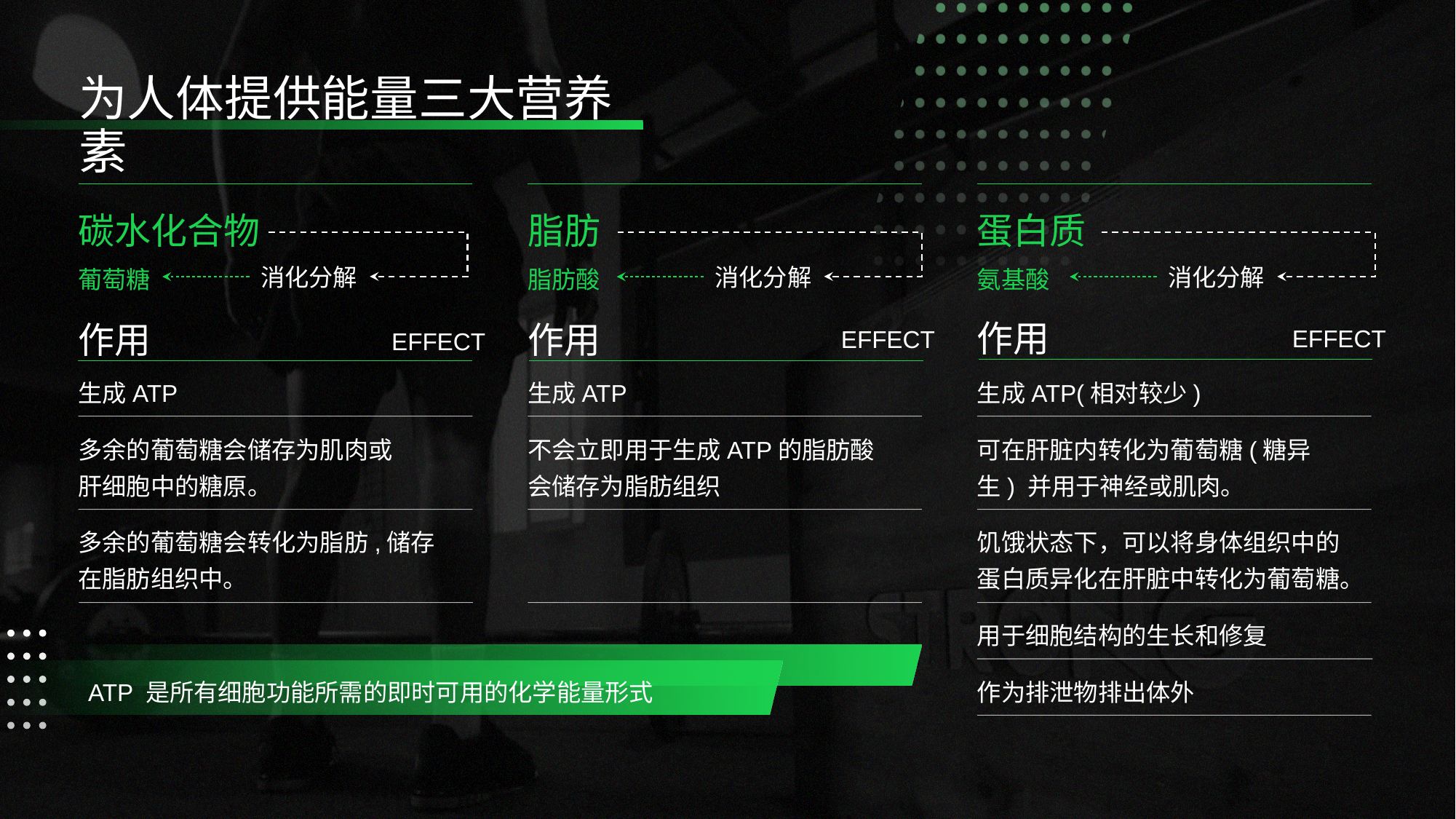

为人体提供能量三大营养素
碳水化合物
脂肪
蛋白质

消化分解
消化分解
消化分解
葡萄糖
脂肪酸
氨基酸
作用
作用
作用
EFFECT
EFFECT
EFFECT
生成ATP
生成ATP
生成ATP(相对较少)
多余的葡萄糖会储存为肌肉或肝细胞中的糖原。
不会立即用于生成ATP的脂肪酸会储存为脂肪组织
可在肝脏内转化为葡萄糖(糖异生) 并用于神经或肌肉。
多余的葡萄糖会转化为脂肪,储存在脂肪组织中。
饥饿状态下，可以将身体组织中的蛋白质异化在肝脏中转化为葡萄糖。
用于细胞结构的生长和修复

ATP 是所有细胞功能所需的即时可用的化学能量形式
作为排泄物排出体外